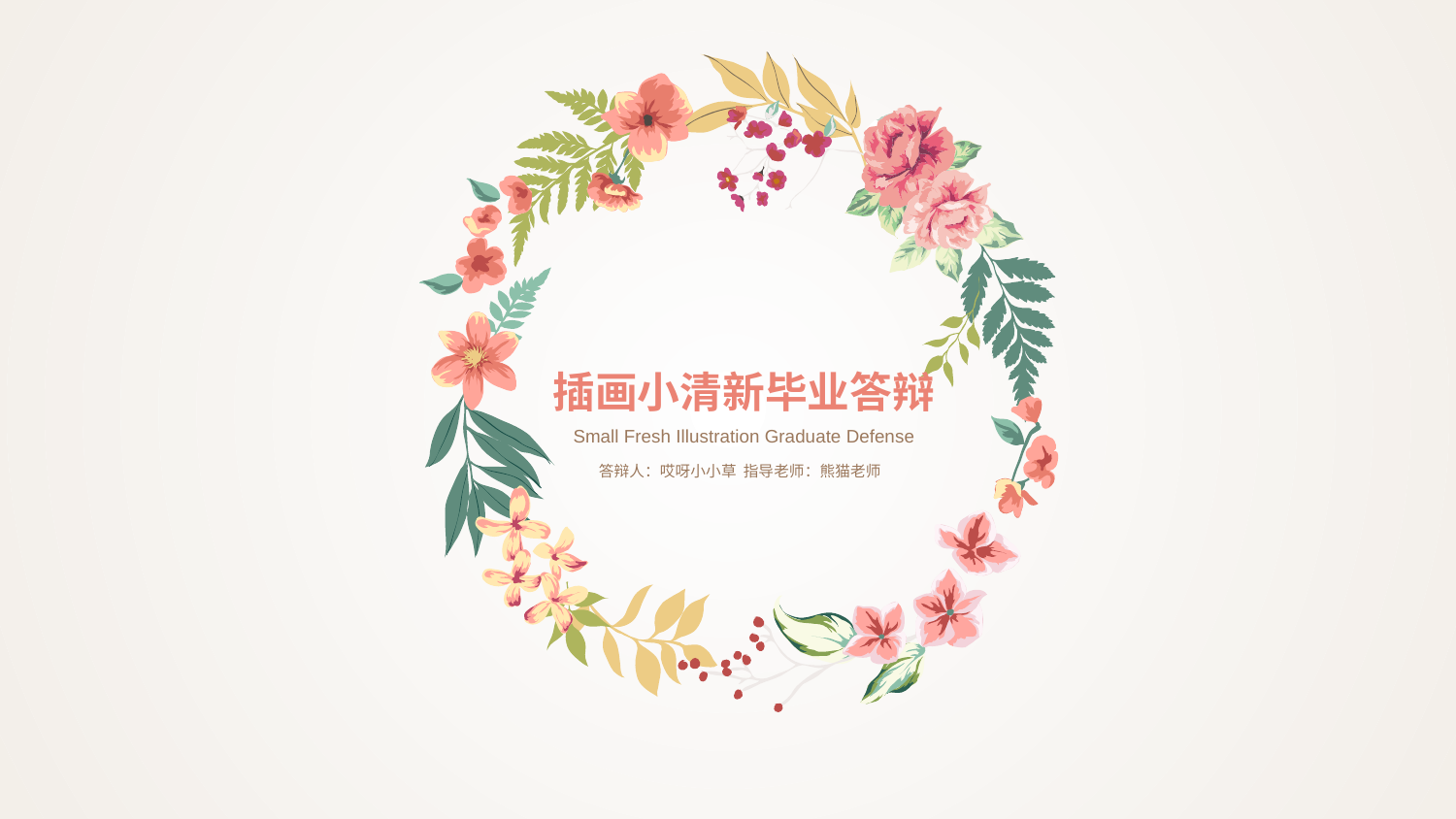

插画小清新毕业答辩
Small Fresh Illustration Graduate Defense
答辩人：哎呀小小草
指导老师：熊猫老师